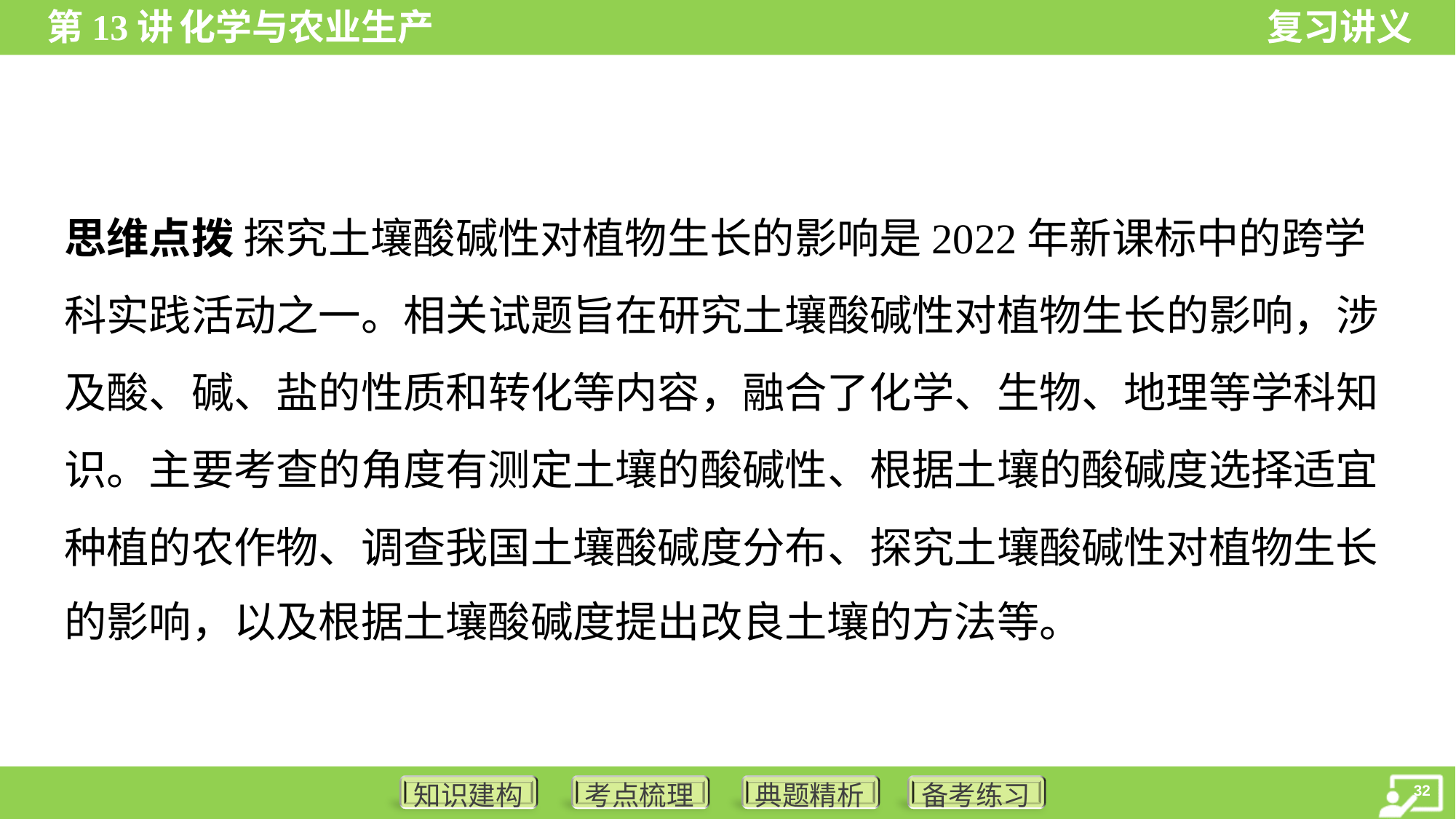

思维点拨 探究土壤酸碱性对植物生长的影响是2022年新课标中的跨学
科实践活动之一。相关试题旨在研究土壤酸碱性对植物生长的影响，涉
及酸、碱、盐的性质和转化等内容，融合了化学、生物、地理等学科知
识。主要考查的角度有测定土壤的酸碱性、根据土壤的酸碱度选择适宜
种植的农作物、调查我国土壤酸碱度分布、探究土壤酸碱性对植物生长
的影响，以及根据土壤酸碱度提出改良土壤的方法等。